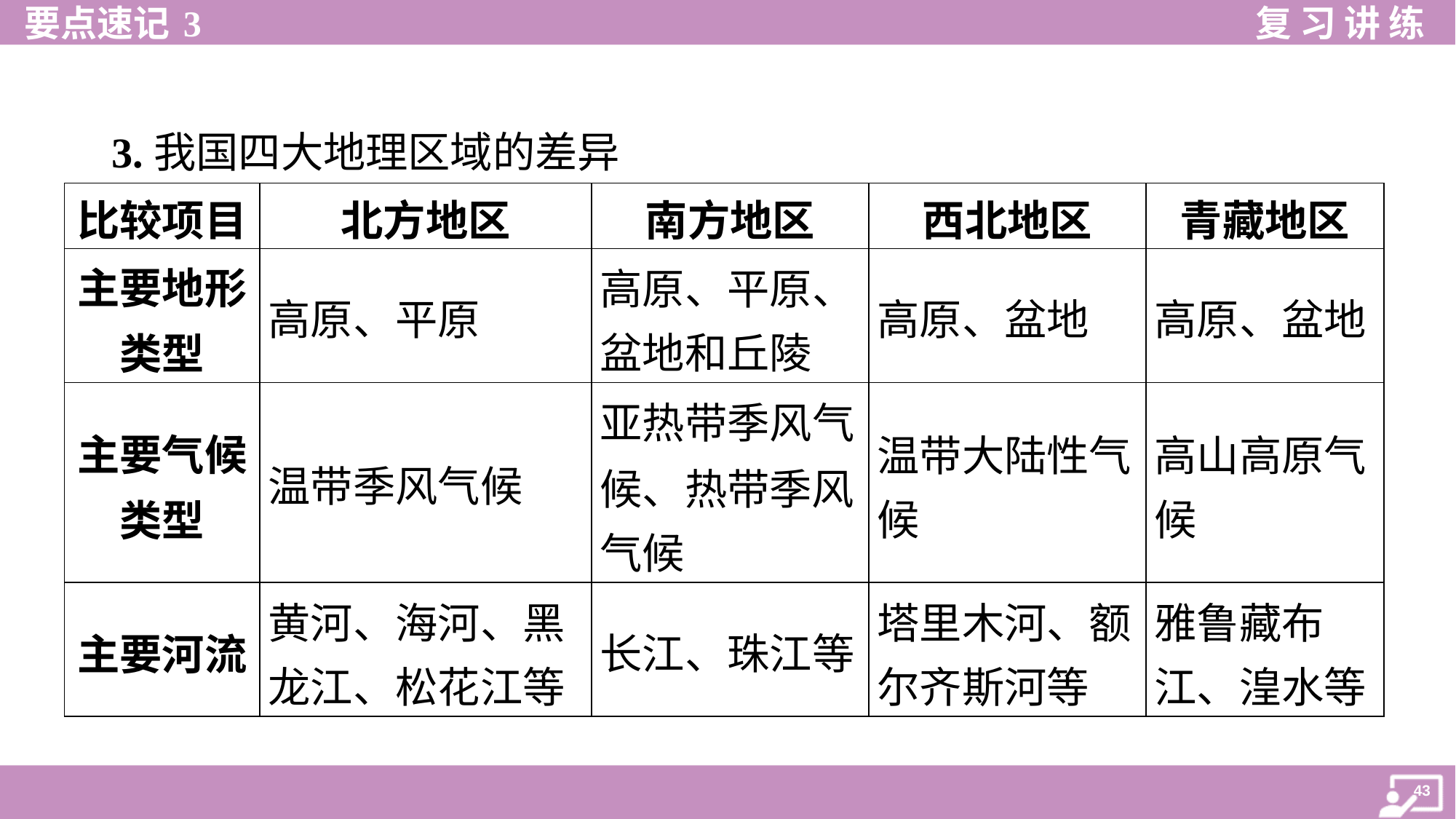

3.我国四大地理区域的差异
| 比较项目 | 北方地区 | 南方地区 | 西北地区 | 青藏地区 |
| --- | --- | --- | --- | --- |
| 主要地形 类型 | 高原、平原 | 高原、平原、 盆地和丘陵 | 高原、盆地 | 高原、盆地 |
| 主要气候 类型 | 温带季风气候 | 亚热带季风气 候、热带季风 气候 | 温带大陆性气 候 | 高山高原气 候 |
| 主要河流 | 黄河、海河、黑 龙江、松花江等 | 长江、珠江等 | 塔里木河、额 尔齐斯河等 | 雅鲁藏布 江、湟水等 |